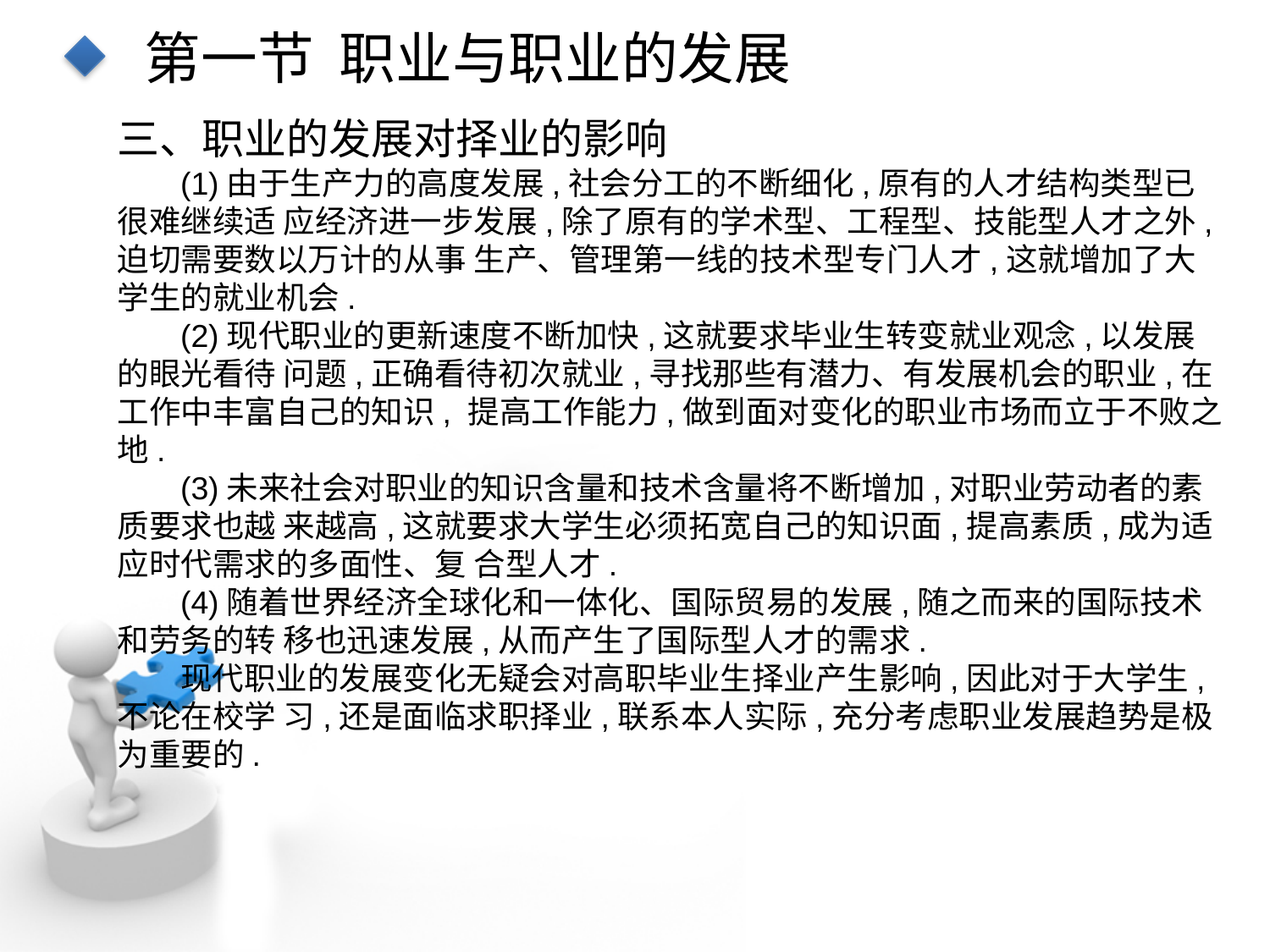

第一节  职业与职业的发展

三、职业的发展对择业的影响
(1)由于生产力的高度发展,社会分工的不断细化,原有的人才结构类型已很难继续适 应经济进一步发展,除了原有的学术型、工程型、技能型人才之外,迫切需要数以万计的从事 生产、管理第一线的技术型专门人才,这就增加了大学生的就业机会.
(2)现代职业的更新速度不断加快,这就要求毕业生转变就业观念,以发展的眼光看待 问题,正确看待初次就业,寻找那些有潜力、有发展机会的职业,在工作中丰富自己的知识, 提高工作能力,做到面对变化的职业市场而立于不败之地.
(3)未来社会对职业的知识含量和技术含量将不断增加,对职业劳动者的素质要求也越 来越高,这就要求大学生必须拓宽自己的知识面,提高素质,成为适应时代需求的多面性、复 合型人才.
(4)随着世界经济全球化和一体化、国际贸易的发展,随之而来的国际技术和劳务的转 移也迅速发展,从而产生了国际型人才的需求.
现代职业的发展变化无疑会对高职毕业生择业产生影响,因此对于大学生,不论在校学 习,还是面临求职择业,联系本人实际,充分考虑职业发展趋势是极为重要的.

点击添加文本
点击添加文本
点击添加文本
点击添加文本